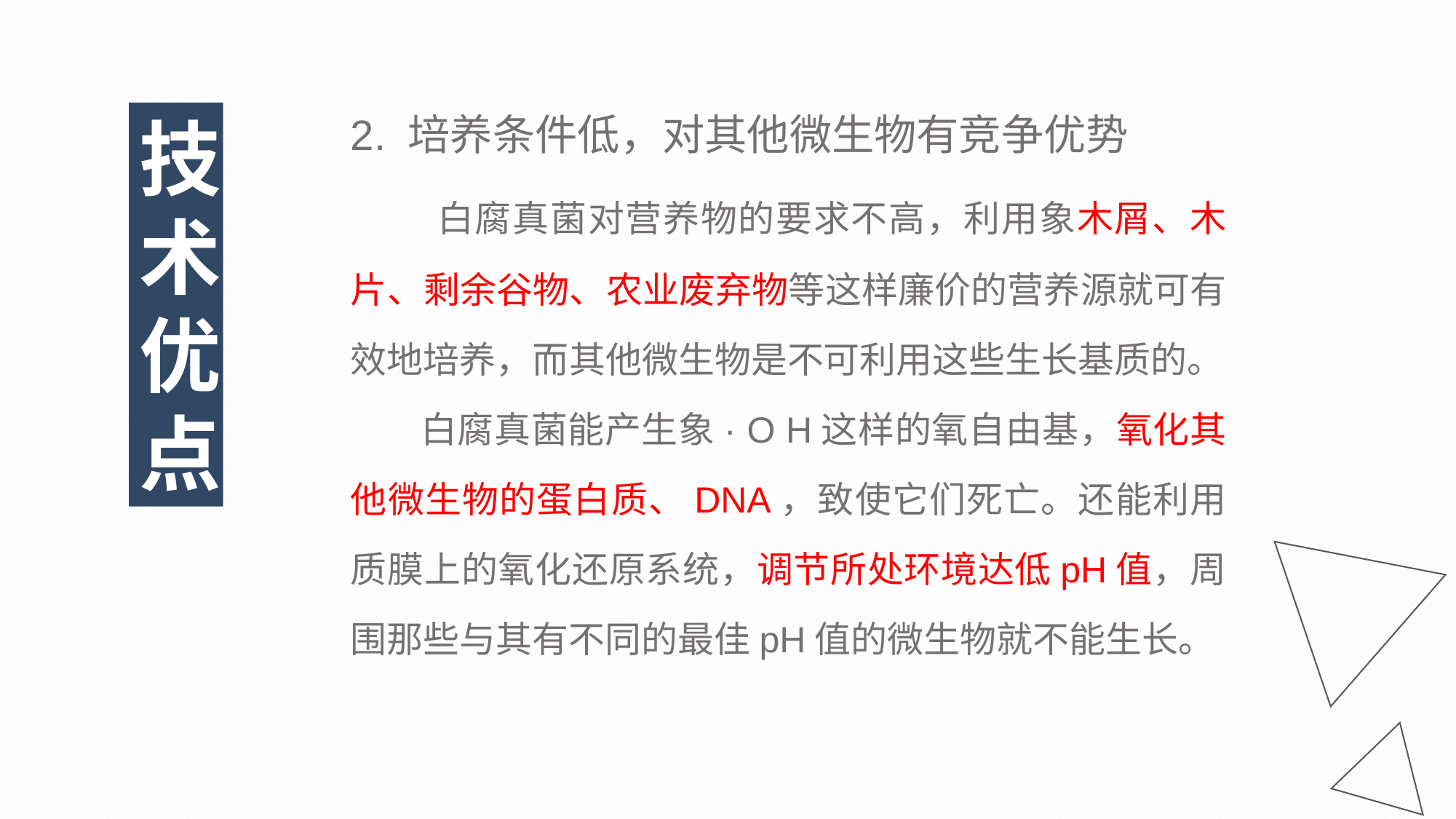

2. 培养条件低，对其他微生物有竞争优势
       白腐真菌对营养物的要求不高，利用象木屑、木片、剩余谷物、农业废弃物等这样廉价的营养源就可有效地培养，而其他微生物是不可利用这些生长基质的。
       白腐真菌能产生象· O H这样的氧自由基，氧化其他微生物的蛋白质、DNA，致使它们死亡。还能利用质膜上的氧化还原系统，调节所处环境达低pH值，周围那些与其有不同的最佳pH值的微生物就不能生长。
技术优点